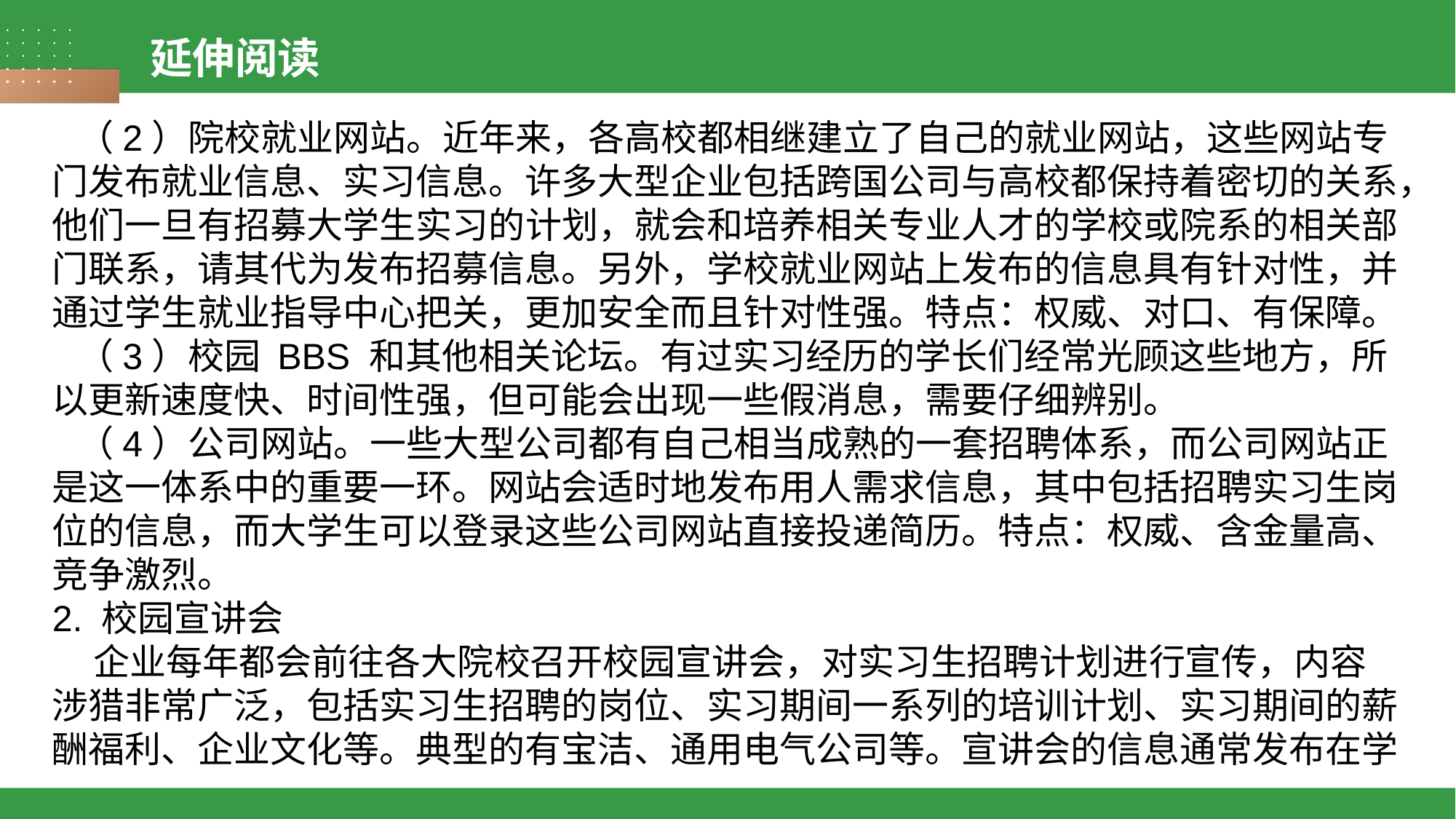

延伸阅读
  （2）院校就业网站。近年来，各高校都相继建立了自己的就业网站，这些网站专门发布就业信息、实习信息。许多大型企业包括跨国公司与高校都保持着密切的关系，他们一旦有招募大学生实习的计划，就会和培养相关专业人才的学校或院系的相关部门联系，请其代为发布招募信息。另外，学校就业网站上发布的信息具有针对性，并通过学生就业指导中心把关，更加安全而且针对性强。特点：权威、对口、有保障。
  （3）校园 BBS 和其他相关论坛。有过实习经历的学长们经常光顾这些地方，所以更新速度快、时间性强，但可能会出现一些假消息，需要仔细辨别。
  （4）公司网站。一些大型公司都有自己相当成熟的一套招聘体系，而公司网站正是这一体系中的重要一环。网站会适时地发布用人需求信息，其中包括招聘实习生岗位的信息，而大学生可以登录这些公司网站直接投递简历。特点：权威、含金量高、竞争激烈。
2. 校园宣讲会
    企业每年都会前往各大院校召开校园宣讲会，对实习生招聘计划进行宣传，内容涉猎非常广泛，包括实习生招聘的岗位、实习期间一系列的培训计划、实习期间的薪酬福利、企业文化等。典型的有宝洁、通用电气公司等。宣讲会的信息通常发布在学